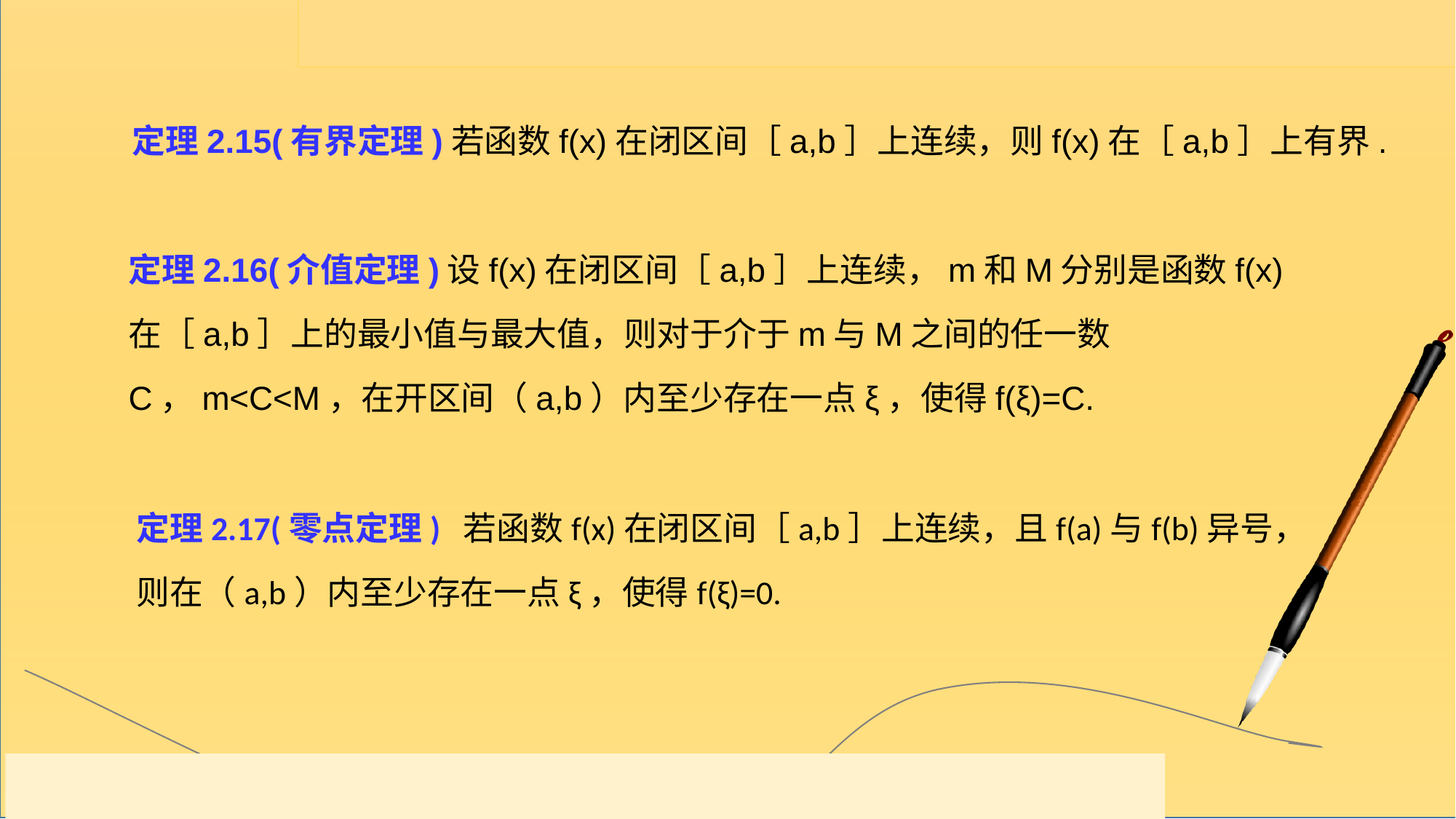

定理2.15(有界定理)若函数f(x)在闭区间［a,b］上连续，则f(x)在［a,b］上有界.
定理2.16(介值定理)设f(x)在闭区间［a,b］上连续，m和M分别是函数f(x)在［a,b］上的最小值与最大值，则对于介于m与M之间的任一数C，m<C<M，在开区间（a,b）内至少存在一点ξ，使得f(ξ)=C.
定理2.17(零点定理)  若函数f(x)在闭区间［a,b］上连续，且f(a)与f(b)异号，则在（a,b）内至少存在一点ξ，使得f(ξ)=0.